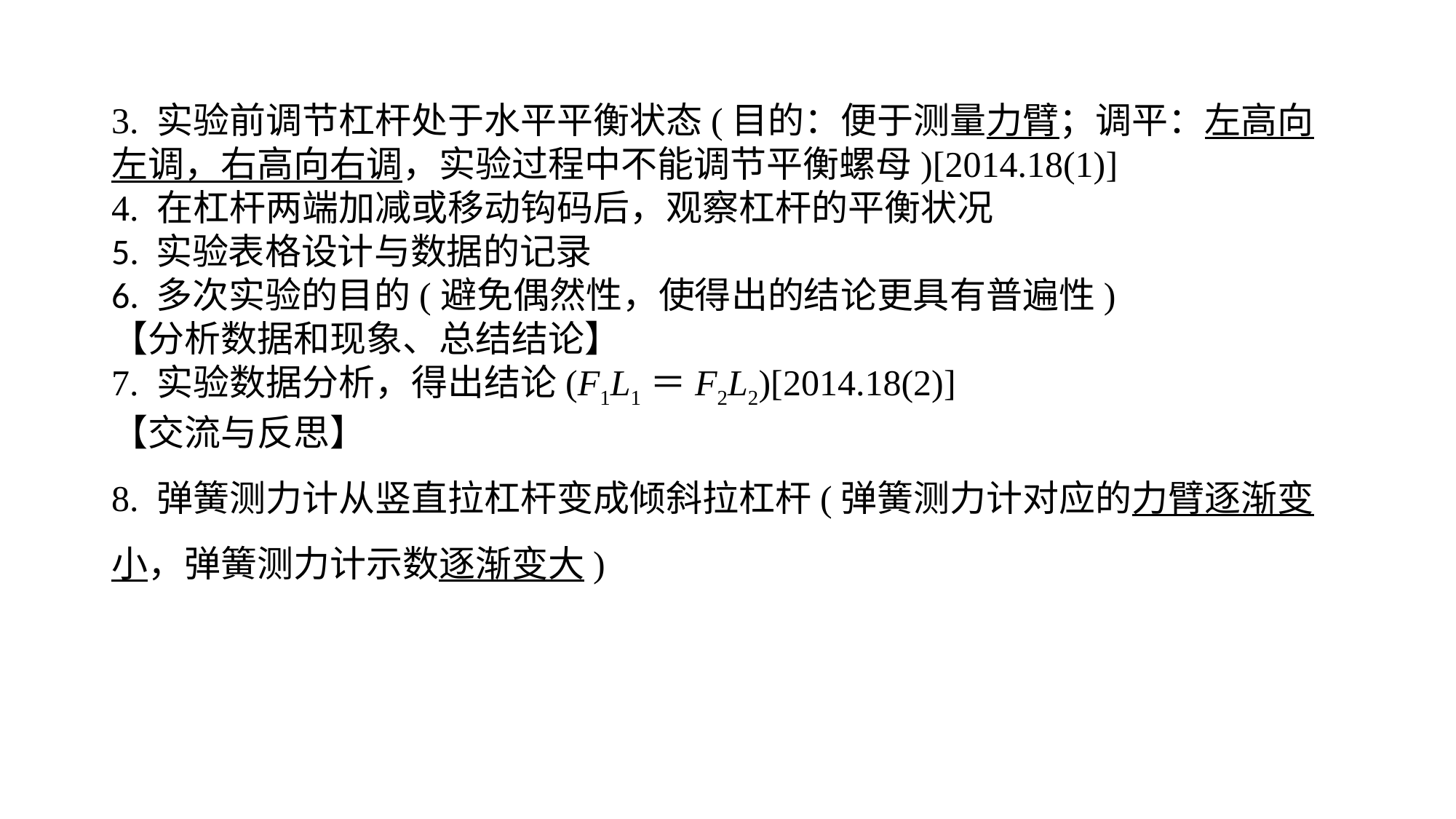

3. 实验前调节杠杆处于水平平衡状态(目的：便于测量力臂；调平：左高向左调，右高向右调，实验过程中不能调节平衡螺母)[2014.18(1)]4. 在杠杆两端加减或移动钩码后，观察杠杆的平衡状况5. 实验表格设计与数据的记录6. 多次实验的目的(避免偶然性，使得出的结论更具有普遍性)【分析数据和现象、总结结论】7. 实验数据分析，得出结论(F1L1＝F2L2)[2014.18(2)]【交流与反思】8. 弹簧测力计从竖直拉杠杆变成倾斜拉杠杆(弹簧测力计对应的力臂逐渐变小，弹簧测力计示数逐渐变大)